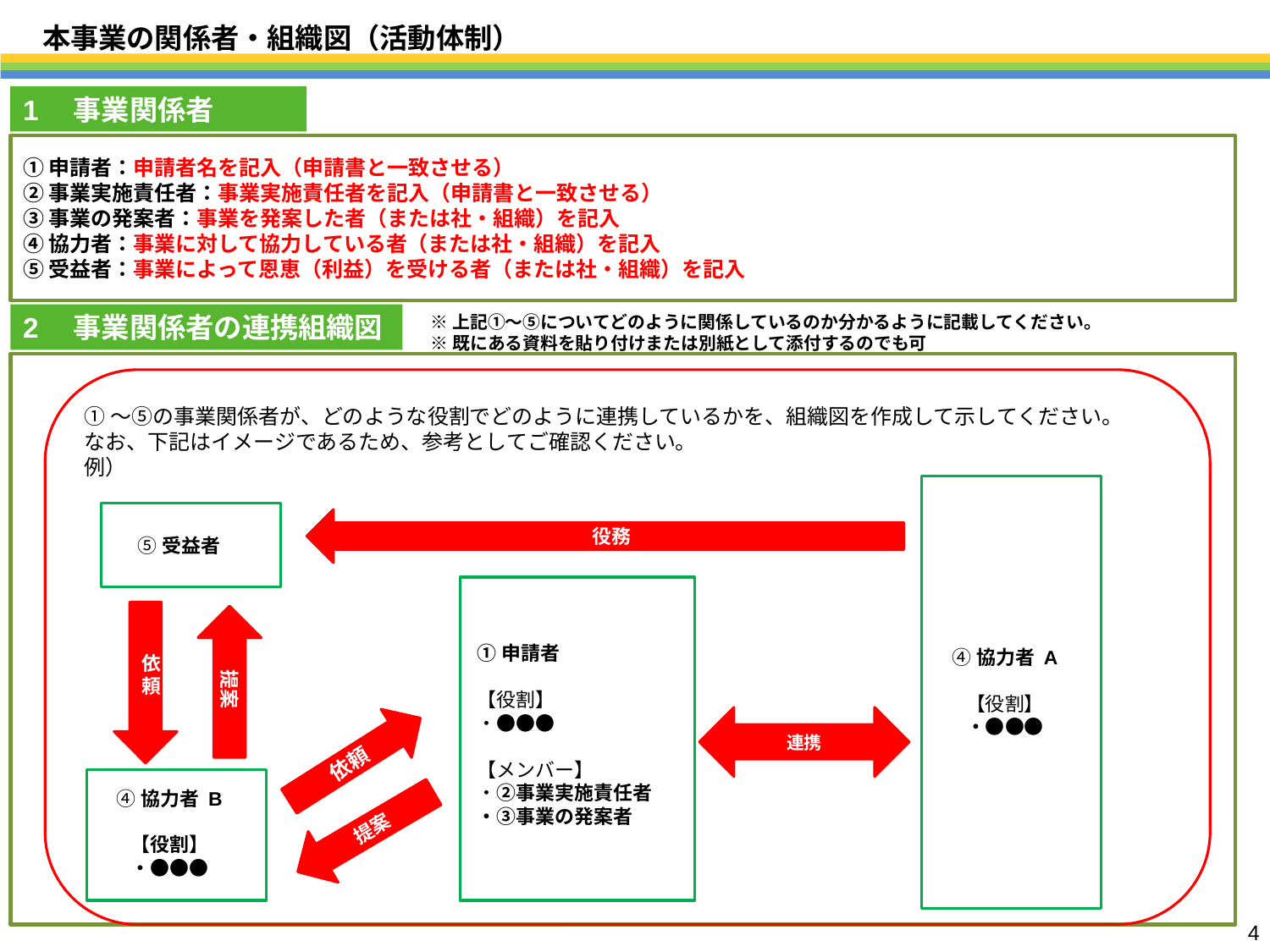

本事業の関係者・組織図（活動体制）
1　事業関係者
①申請者：申請者名を記入（申請書と一致させる）
②事業実施責任者：事業実施責任者を記入（申請書と一致させる）
③事業の発案者：事業を発案した者（または社・組織）を記入
④協力者：事業に対して協力している者（または社・組織）を記入
⑤受益者：事業によって恩恵（利益）を受ける者（または社・組織）を記入
2　事業関係者の連携組織図
※上記①～⑤についてどのように関係しているのか分かるように記載してください。
※既にある資料を貼り付けまたは別紙として添付するのでも可

①～⑤の事業関係者が、どのような役割でどのように連携しているかを、組織図を作成して示してください。
なお、下記はイメージであるため、参考としてご確認ください。
例）

役務
⑤受益者

依頼
提案
①申請者

【役割】
・●●●

【メンバー】
・②事業実施責任者
・③事業の発案者
④協力者 A

【役割】
・●●●

連携
依頼

④協力者 B

【役割】
・●●●
提案
4